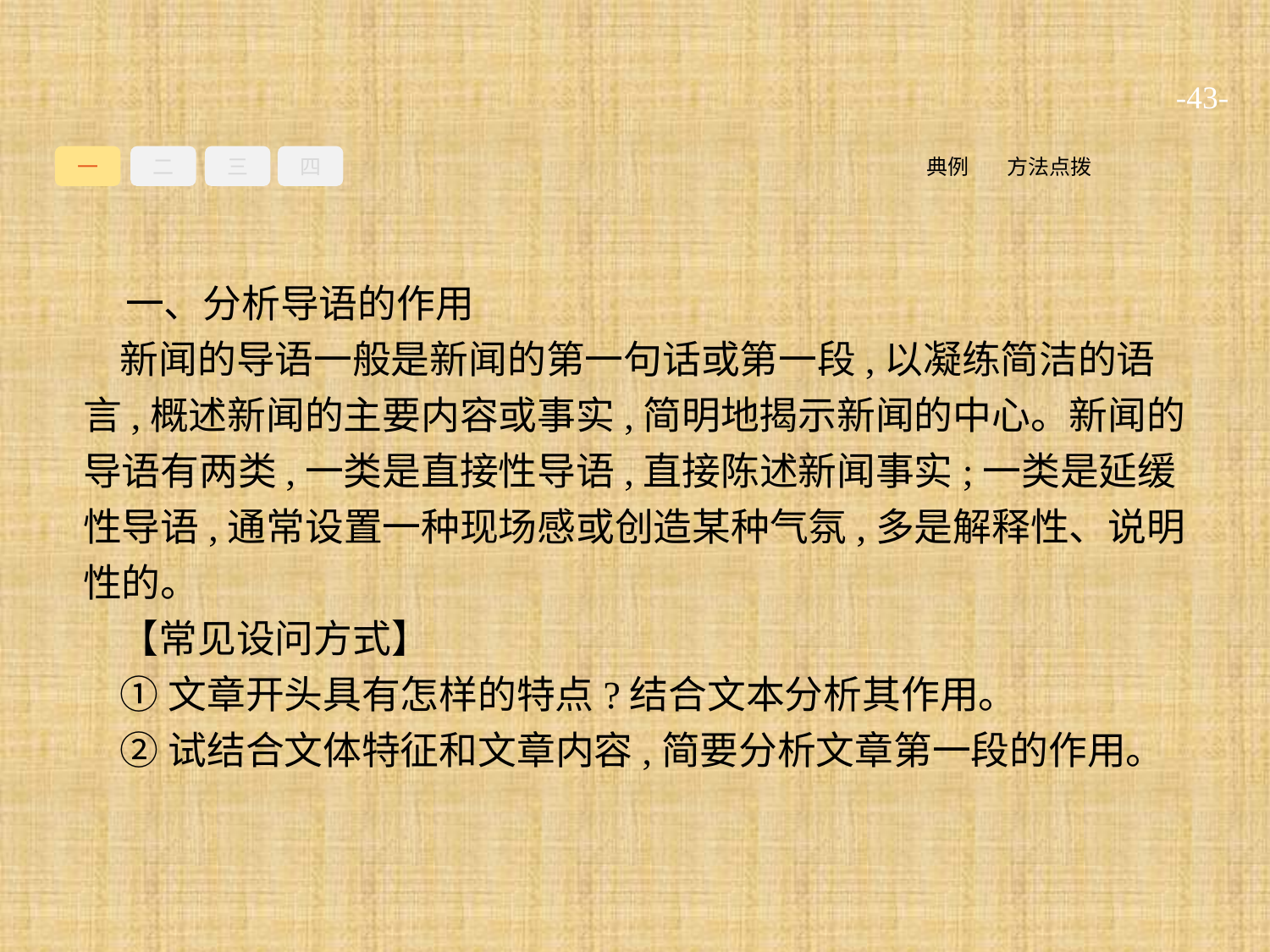

-43-
一
二
三
四
方法点拨
典例
一、分析导语的作用
新闻的导语一般是新闻的第一句话或第一段,以凝练简洁的语言,概述新闻的主要内容或事实,简明地揭示新闻的中心。新闻的导语有两类,一类是直接性导语,直接陈述新闻事实;一类是延缓性导语,通常设置一种现场感或创造某种气氛,多是解释性、说明性的。
【常见设问方式】
①文章开头具有怎样的特点?结合文本分析其作用。
②试结合文体特征和文章内容,简要分析文章第一段的作用。